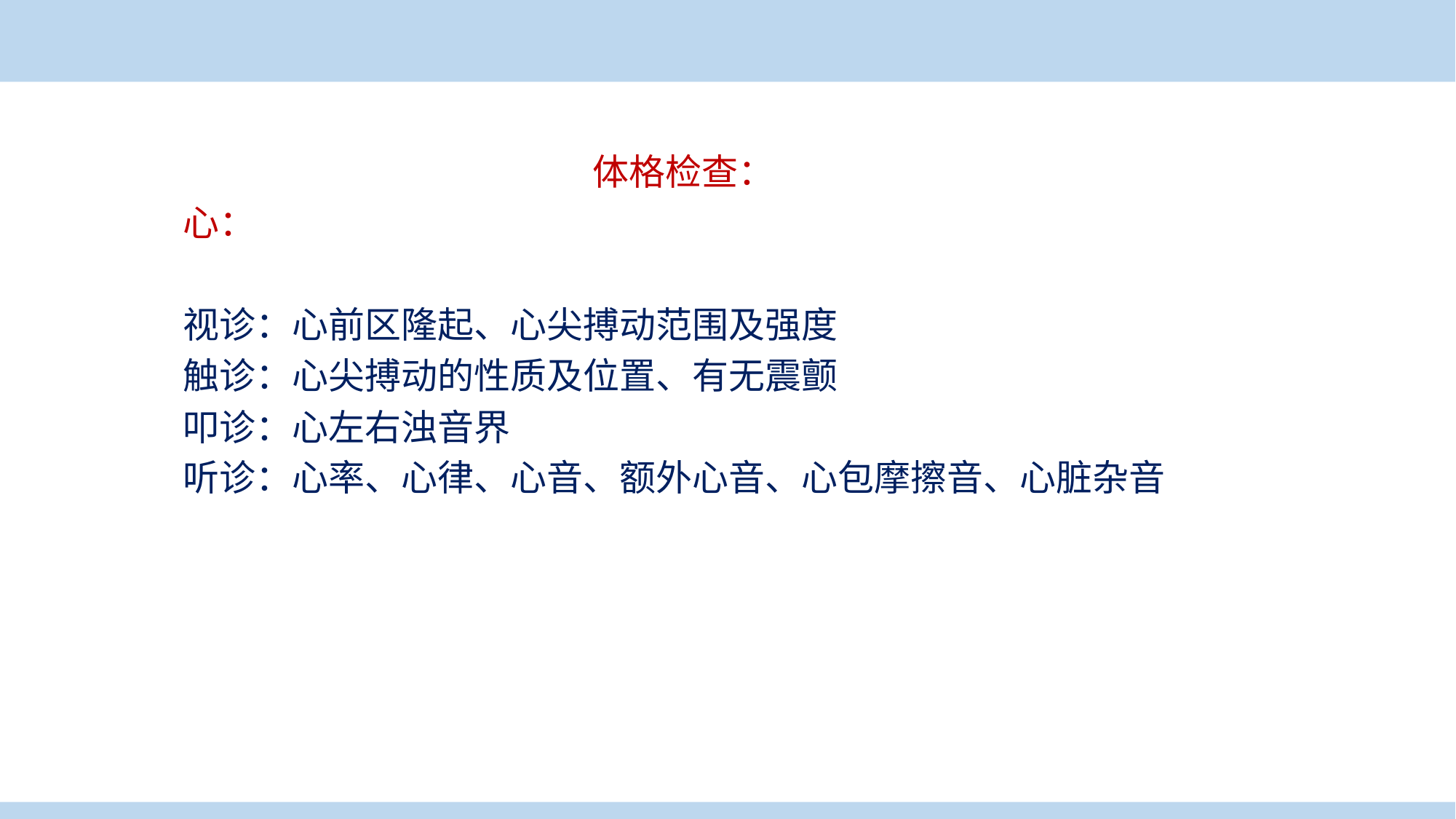

案例导入
体格检查：
心：

视诊：心前区隆起、心尖搏动范围及强度
触诊：心尖搏动的性质及位置、有无震颤
叩诊：心左右浊音界
听诊：心率、心律、心音、额外心音、心包摩擦音、心脏杂音